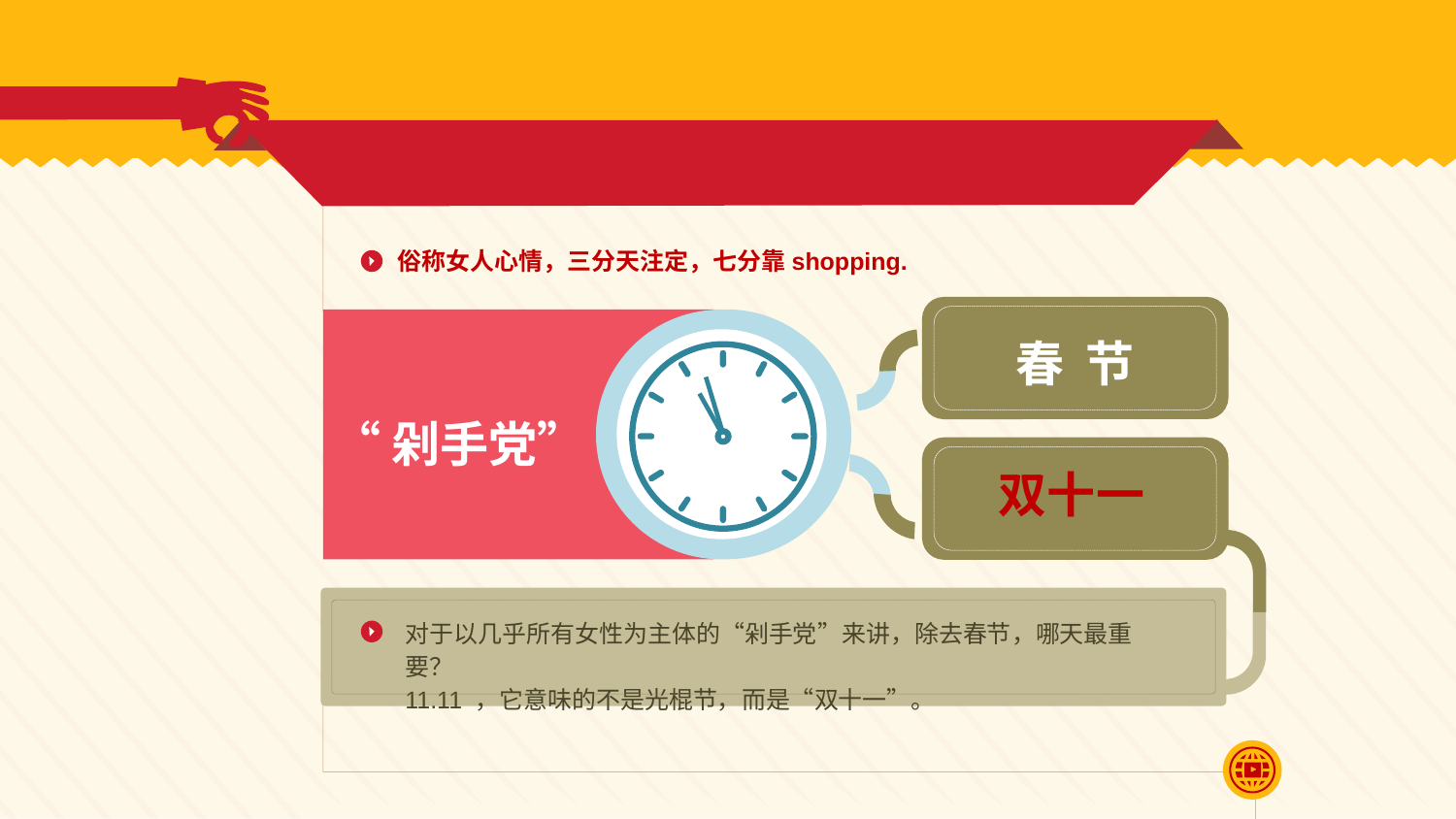

俗称女人心情，三分天注定，七分靠shopping.

春  节

“剁手党”

双十一

对于以几乎所有女性为主体的“剁手党”来讲，除去春节，哪天最重要？
11.11 ，它意味的不是光棍节，而是“双十一”。